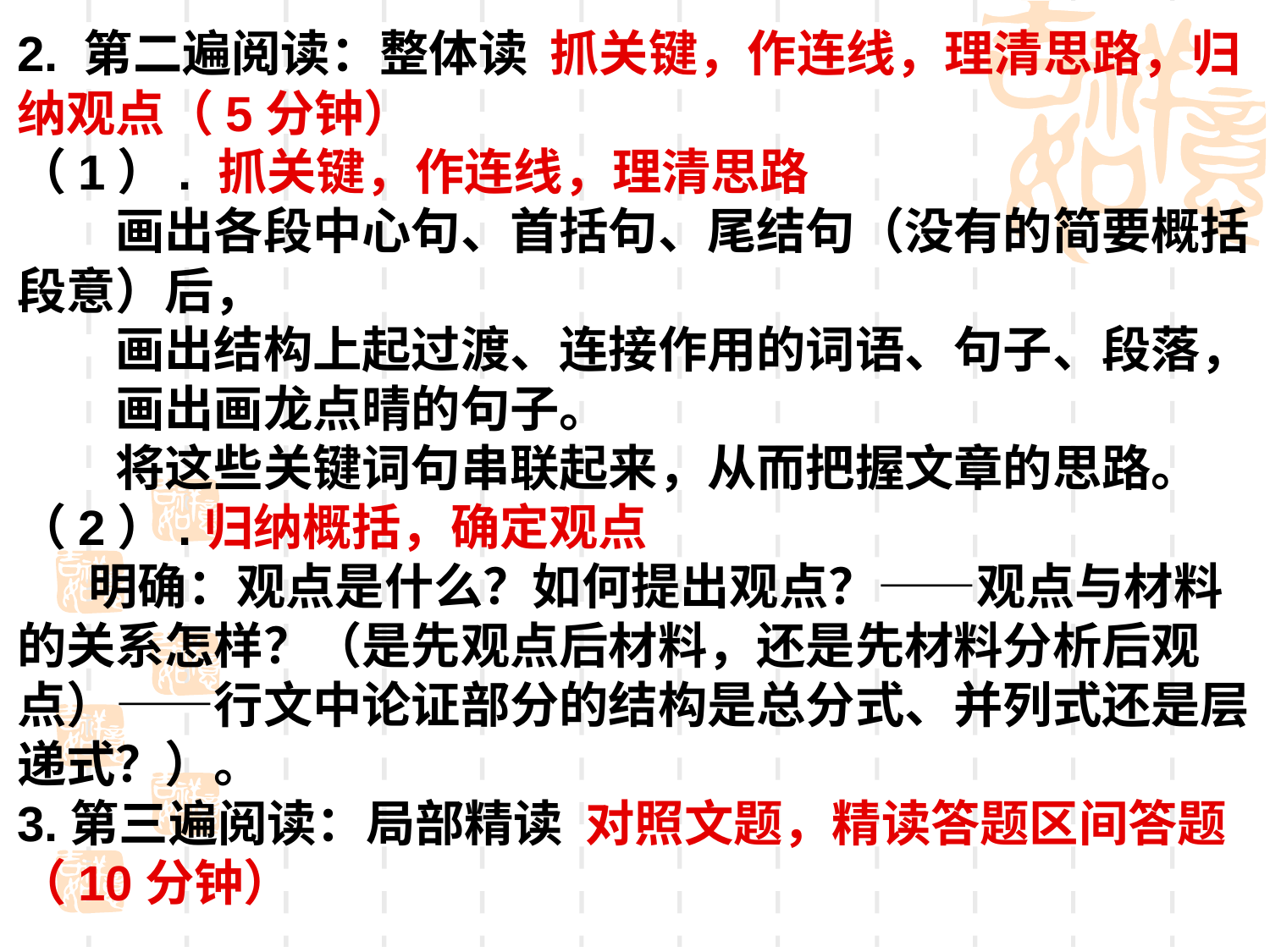

2. 第二遍阅读：整体读  抓关键，作连线，理清思路，归纳观点（5分钟）
（1）. 抓关键，作连线，理清思路
　　画出各段中心句、首括句、尾结句（没有的简要概括段意）后，
　　画出结构上起过渡、连接作用的词语、句子、段落，
　　画出画龙点晴的句子。
　　将这些关键词句串联起来，从而把握文章的思路。
（2）.归纳概括，确定观点
　  明确：观点是什么？如何提出观点？——观点与材料的关系怎样？（是先观点后材料，还是先材料分析后观点）——行文中论证部分的结构是总分式、并列式还是层递式？）。
3.第三遍阅读：局部精读  对照文题，精读答题区间答题（10分钟）